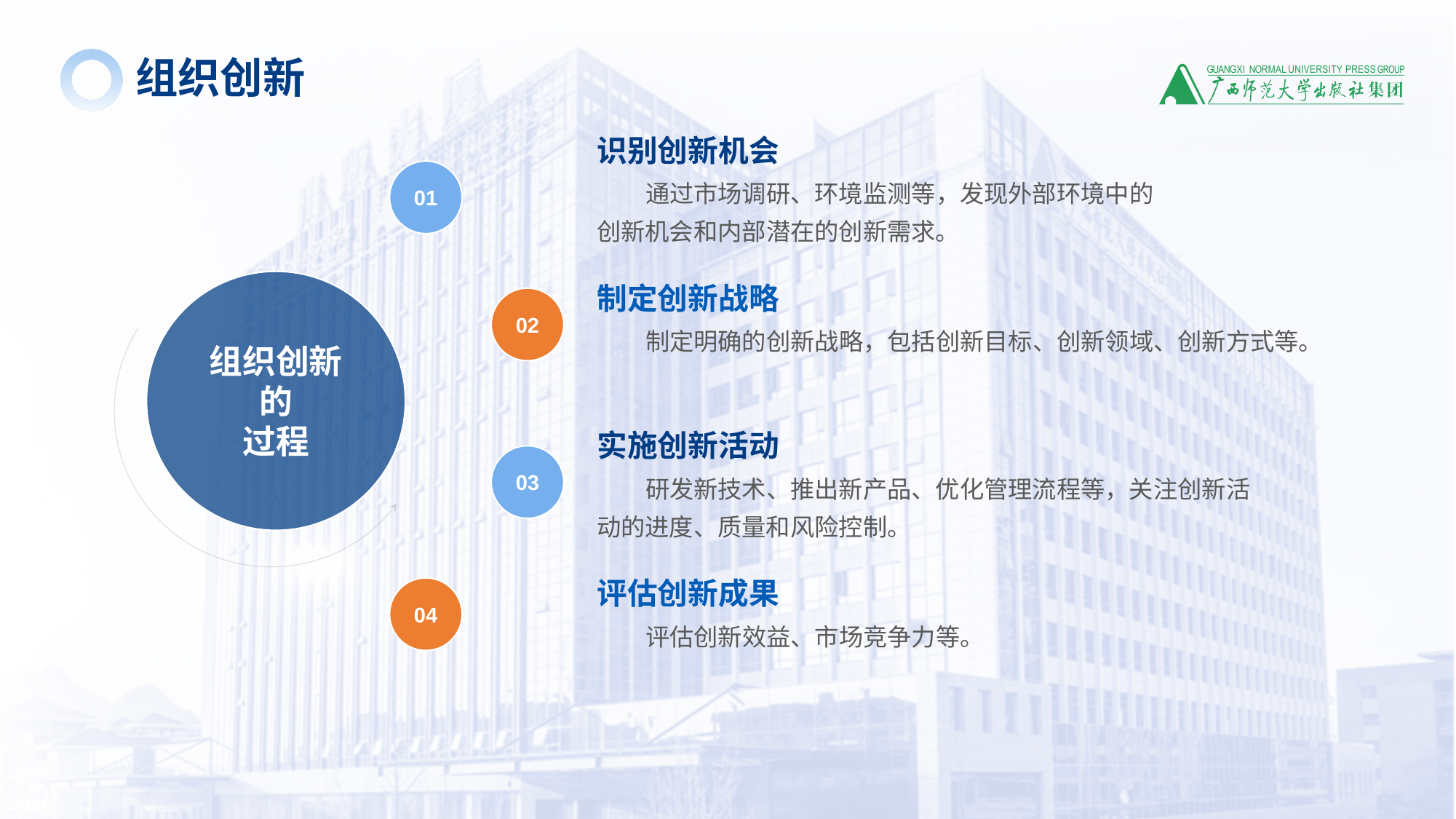

组织创新

识别创新机会

01
通过市场调研、环境监测等，发现外部环境中的创新机会和内部潜在的创新需求。

制定创新战略
组织创新的
过程
02
制定明确的创新战略，包括创新目标、创新领域、创新方式等。
实施创新活动
03
研发新技术、推出新产品、优化管理流程等，关注创新活动的进度、质量和风险控制。
评估创新成果
04
评估创新效益、市场竞争力等。